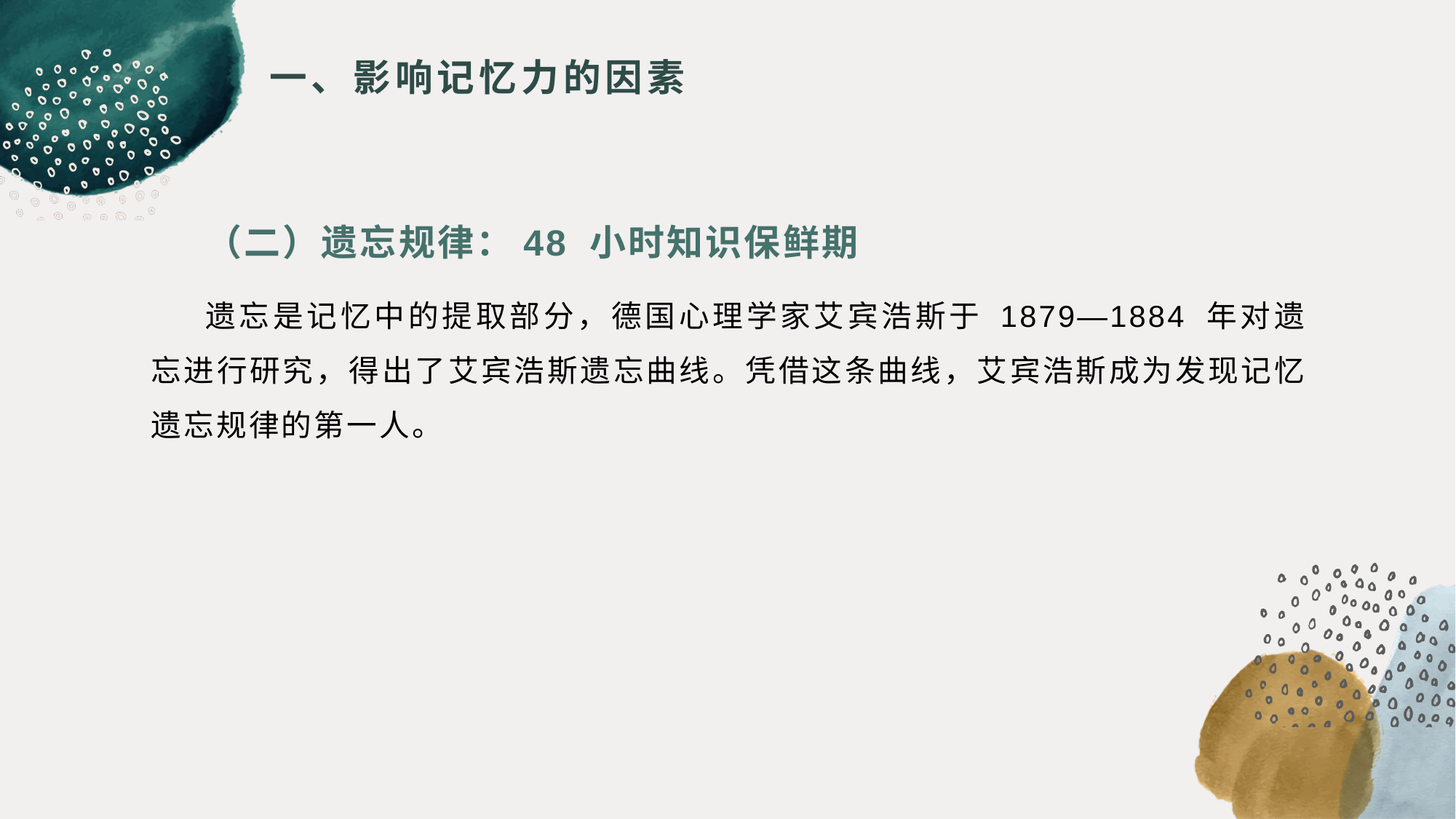

# 一、影响记忆力的因素
（二）遗忘规律：48 小时知识保鲜期
遗忘是记忆中的提取部分，德国心理学家艾宾浩斯于 1879—1884 年对遗忘进行研究，得出了艾宾浩斯遗忘曲线。凭借这条曲线，艾宾浩斯成为发现记忆遗忘规律的第一人。